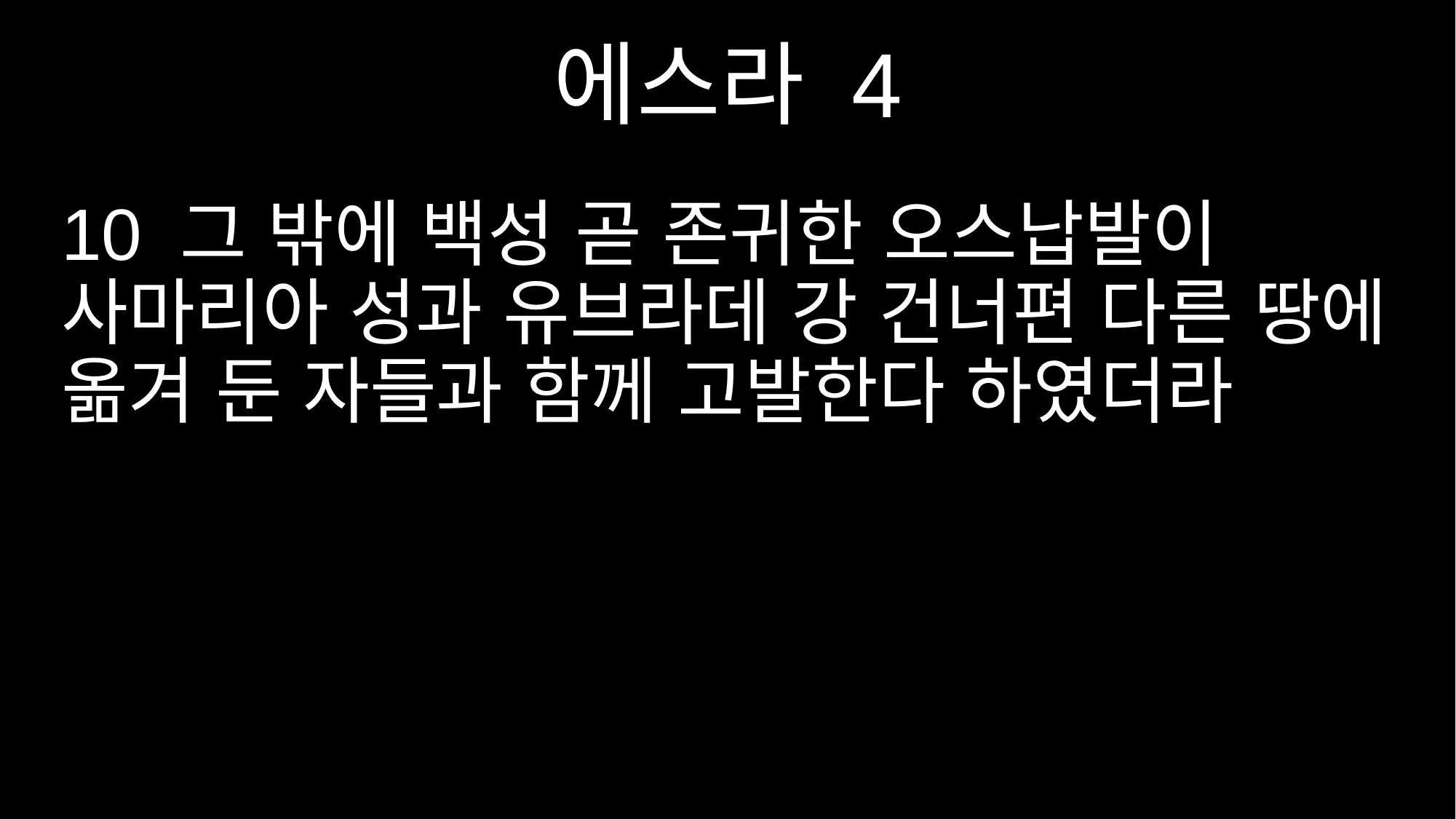

에스라 4
10 그 밖에 백성 곧 존귀한 오스납발이 사마리아 성과 유브라데 강 건너편 다른 땅에 옮겨 둔 자들과 함께 고발한다 하였더라